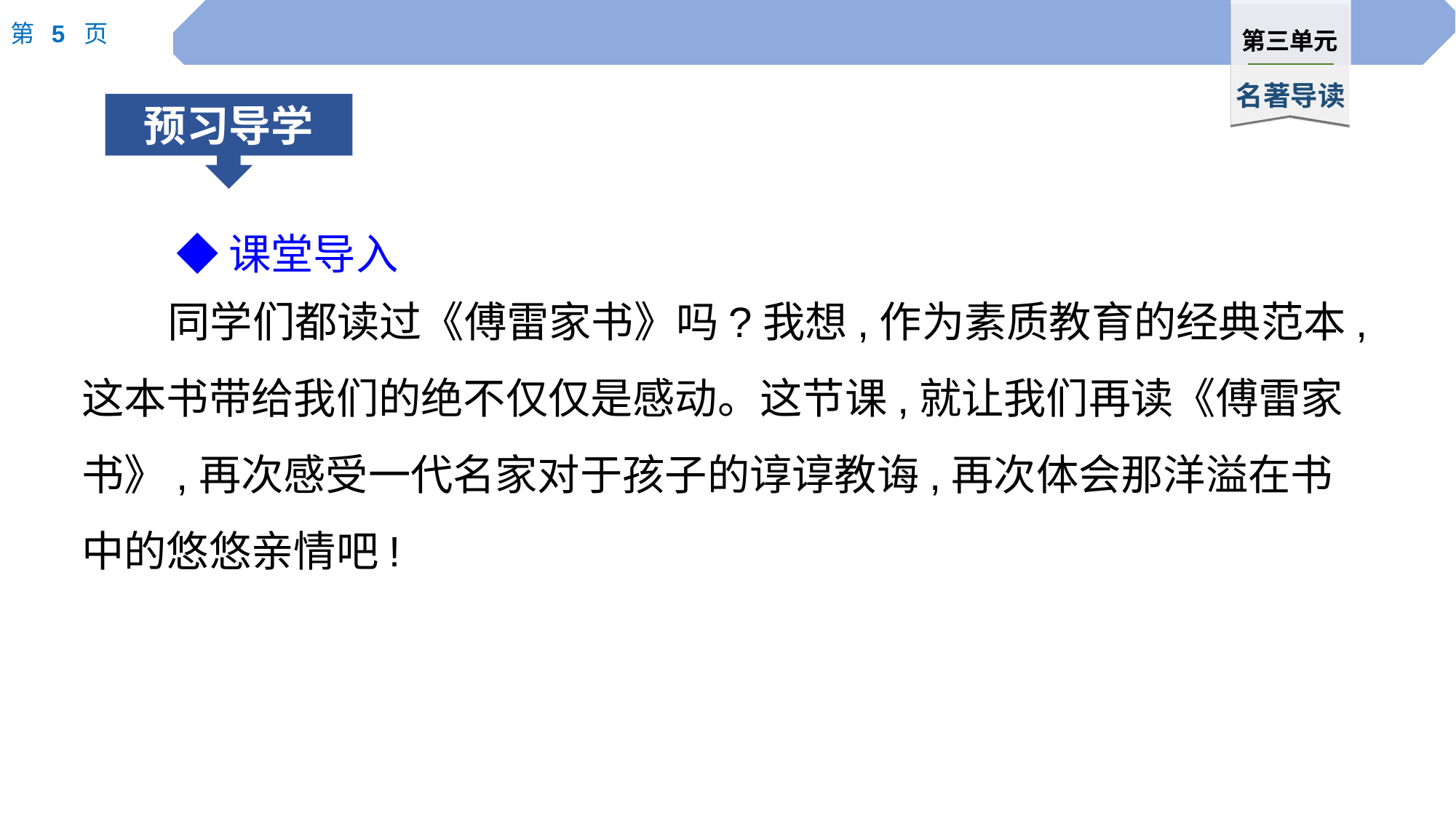

◆课堂导入

同学们都读过《傅雷家书》吗?我想,作为素质教育的经典范本,这本书带给我们的绝不仅仅是感动。这节课,就让我们再读《傅雷家书》,再次感受一代名家对于孩子的谆谆教诲,再次体会那洋溢在书中的悠悠亲情吧!